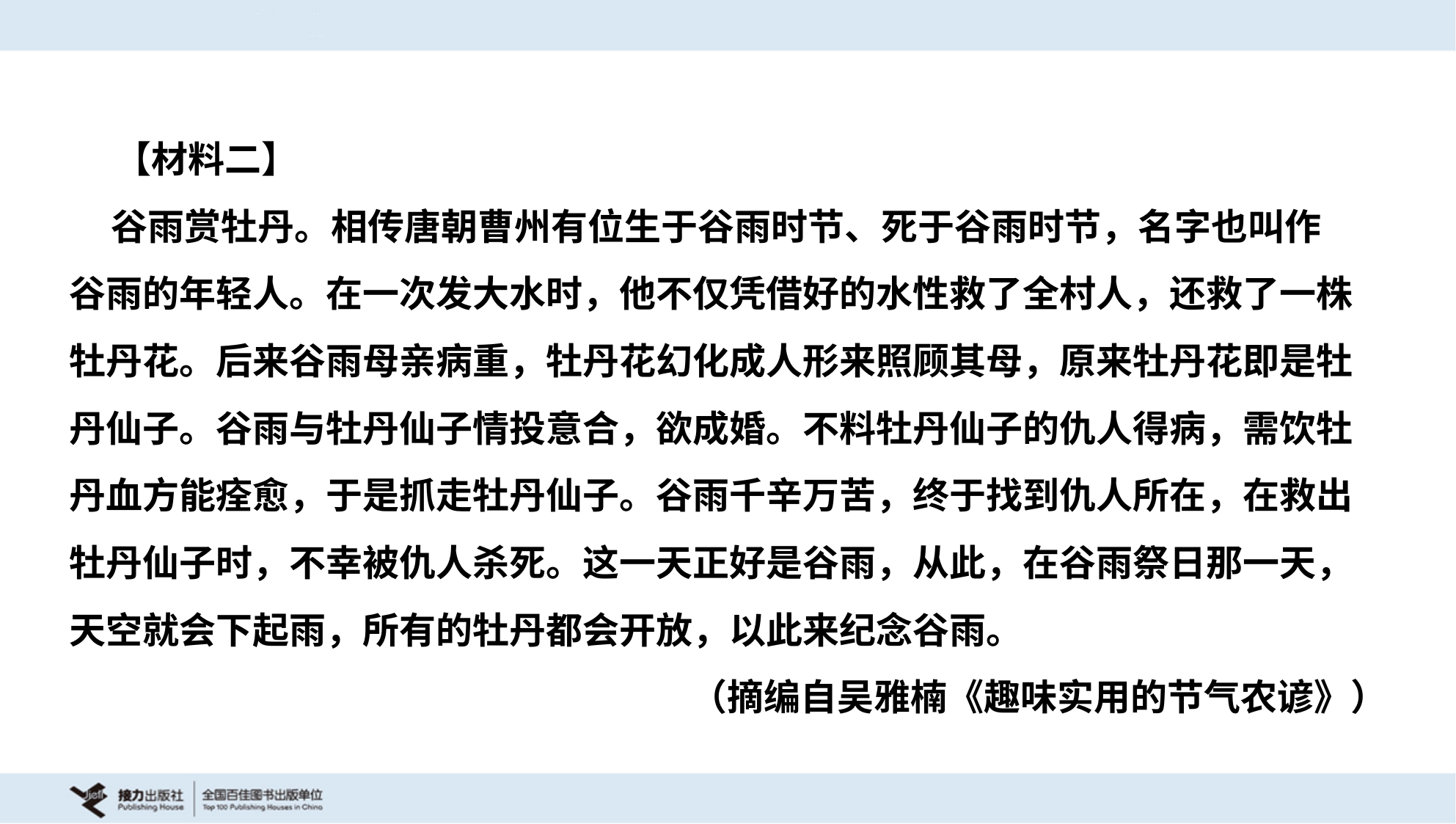

【材料二】
    谷雨赏牡丹。相传唐朝曹州有位生于谷雨时节、死于谷雨时节，名字也叫作
谷雨的年轻人。在一次发大水时，他不仅凭借好的水性救了全村人，还救了一株
牡丹花。后来谷雨母亲病重，牡丹花幻化成人形来照顾其母，原来牡丹花即是牡
丹仙子。谷雨与牡丹仙子情投意合，欲成婚。不料牡丹仙子的仇人得病，需饮牡
丹血方能痊愈，于是抓走牡丹仙子。谷雨千辛万苦，终于找到仇人所在，在救出
牡丹仙子时，不幸被仇人杀死。这一天正好是谷雨，从此，在谷雨祭日那一天，
天空就会下起雨，所有的牡丹都会开放，以此来纪念谷雨。
（摘编自吴雅楠《趣味实用的节气农谚》）